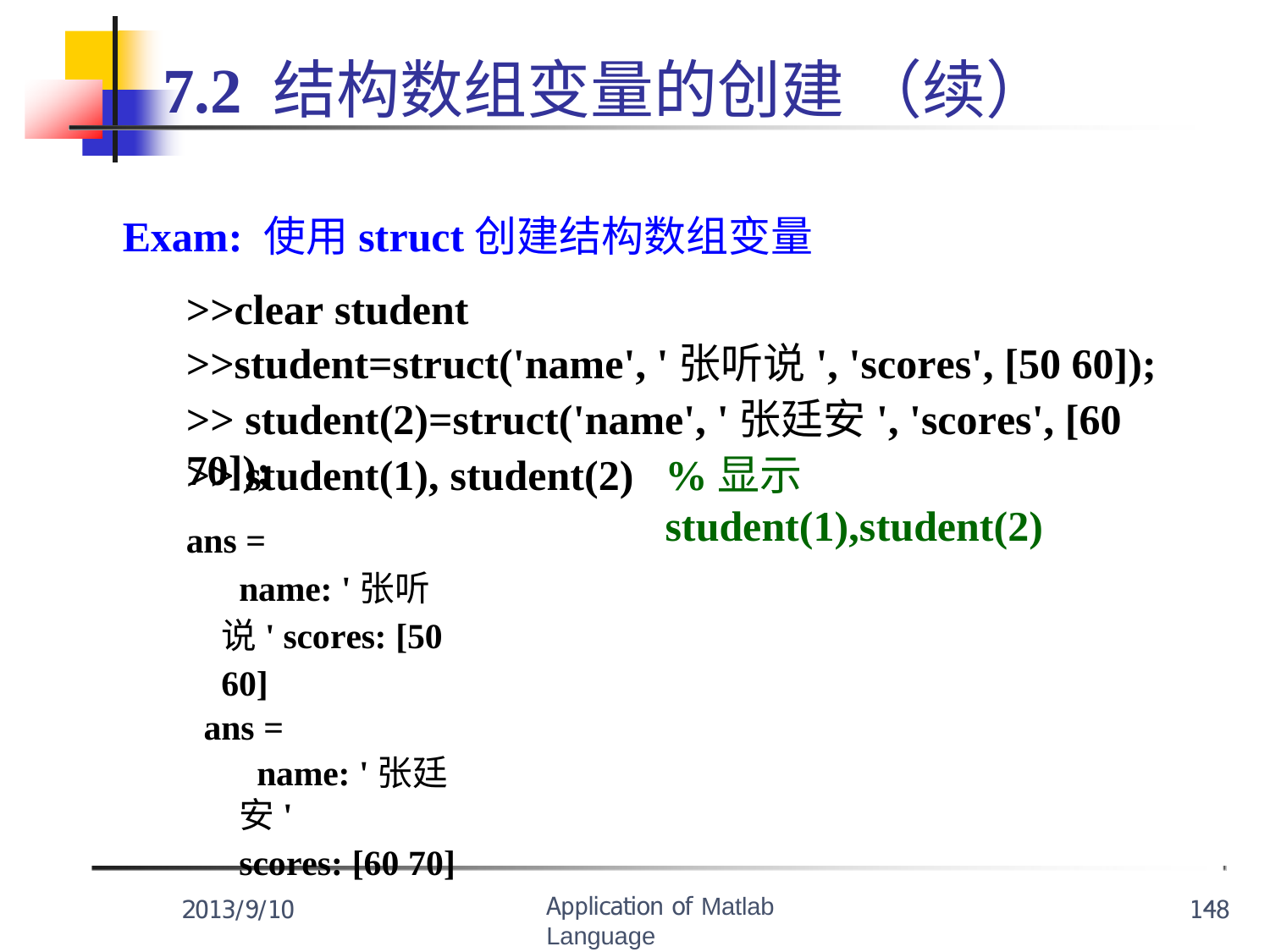

# 7.2 结构数组变量的创建 （续）
Exam: 使用struct创建结构数组变量

>>clear student
>>student=struct('name', '张听说', 'scores', [50 60]);
>> student(2)=struct('name', '张廷安', 'scores', [60 70]);
>> student(1), student(2)

ans =
name: '张听说' scores: [50 60]
ans =
name: '张廷安'
scores: [60 70]
%显示student(1),student(2)
Application of Matlab Language
2013/9/10
148